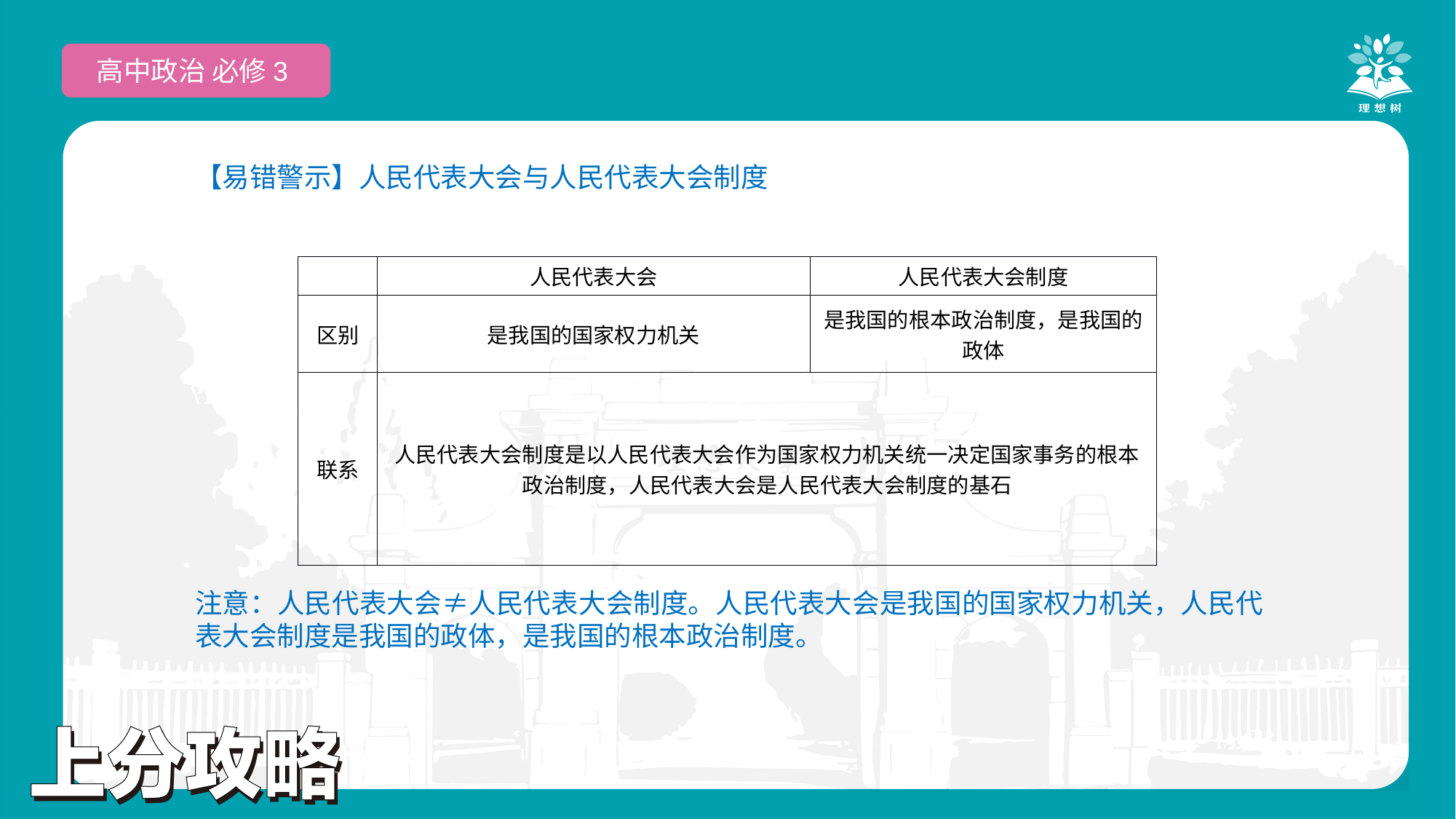

高中政治 必修3
【易错警示】人民代表大会与人民代表大会制度

注意：人民代表大会≠人民代表大会制度。人民代表大会是我国的国家权力机关，人民代表大会制度是我国的政体，是我国的根本政治制度。
|  | 人民代表大会 | 人民代表大会制度 |
| --- | --- | --- |
| 区别 | 是我国的国家权力机关 | 是我国的根本政治制度，是我国的政体 |
| 联系 | 人民代表大会制度是以人民代表大会作为国家权力机关统一决定国家事务的根本政治制度，人民代表大会是人民代表大会制度的基石 |  |